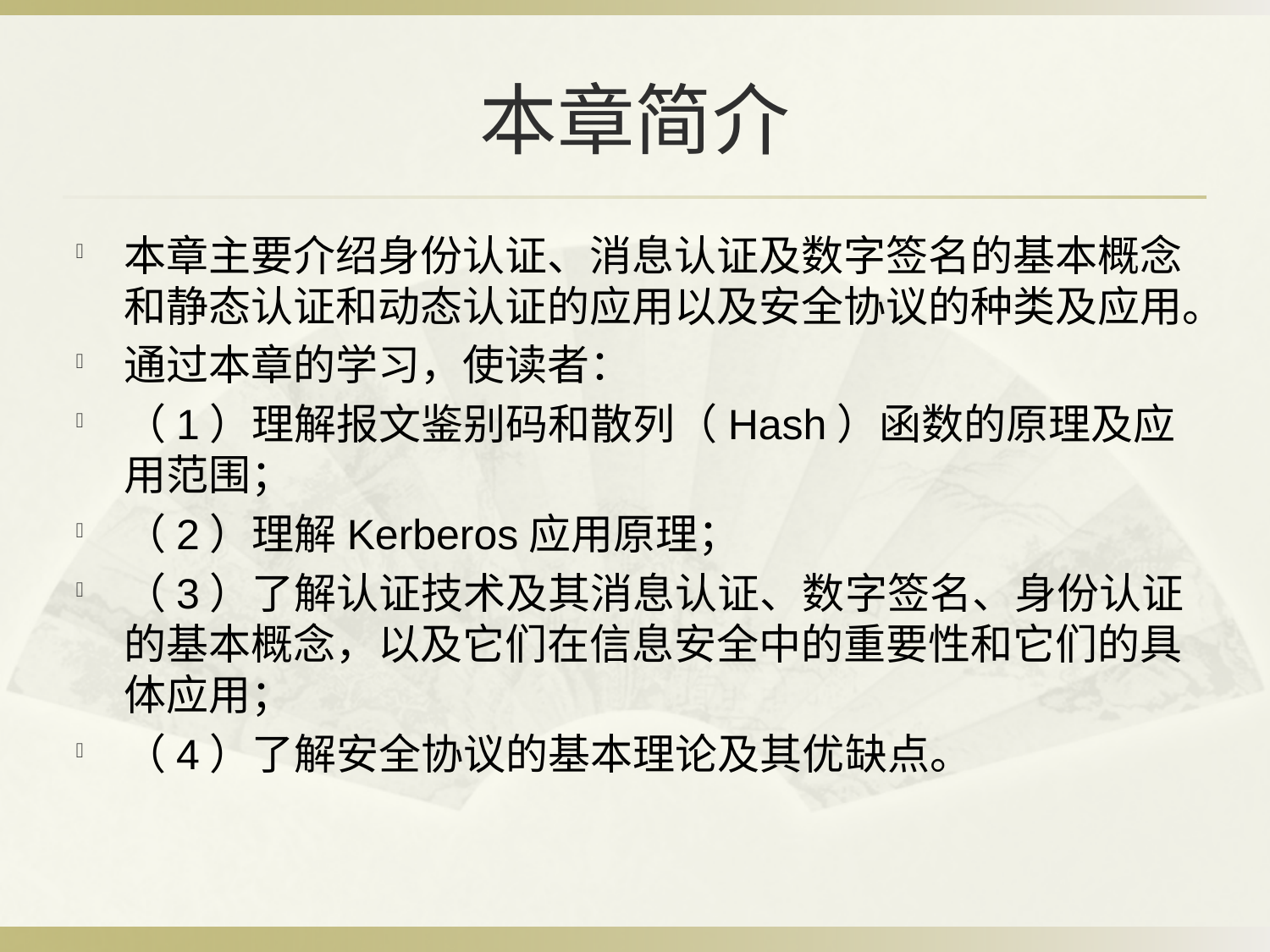

# 本章简介
本章主要介绍身份认证、消息认证及数字签名的基本概念和静态认证和动态认证的应用以及安全协议的种类及应用。
通过本章的学习，使读者：
（1）理解报文鉴别码和散列（Hash）函数的原理及应用范围；
（2）理解Kerberos应用原理；
（3）了解认证技术及其消息认证、数字签名、身份认证的基本概念，以及它们在信息安全中的重要性和它们的具体应用；
（4）了解安全协议的基本理论及其优缺点。